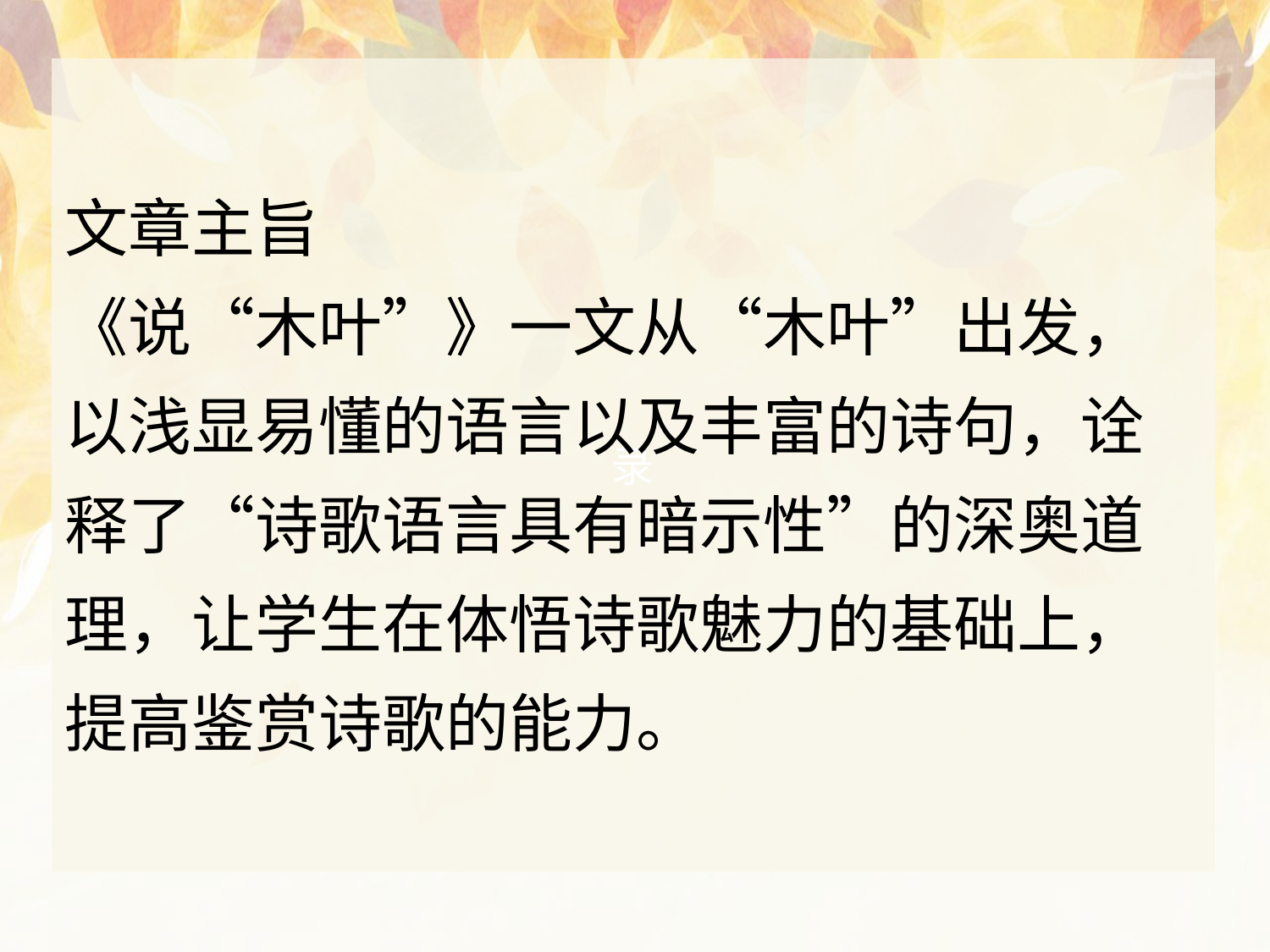

# 文章主旨 《说“木叶”》一文从“木叶”出发，以浅显易懂的语言以及丰富的诗句，诠释了“诗歌语言具有暗示性”的深奥道理，让学生在体悟诗歌魅力的基础上，提高鉴赏诗歌的能力。